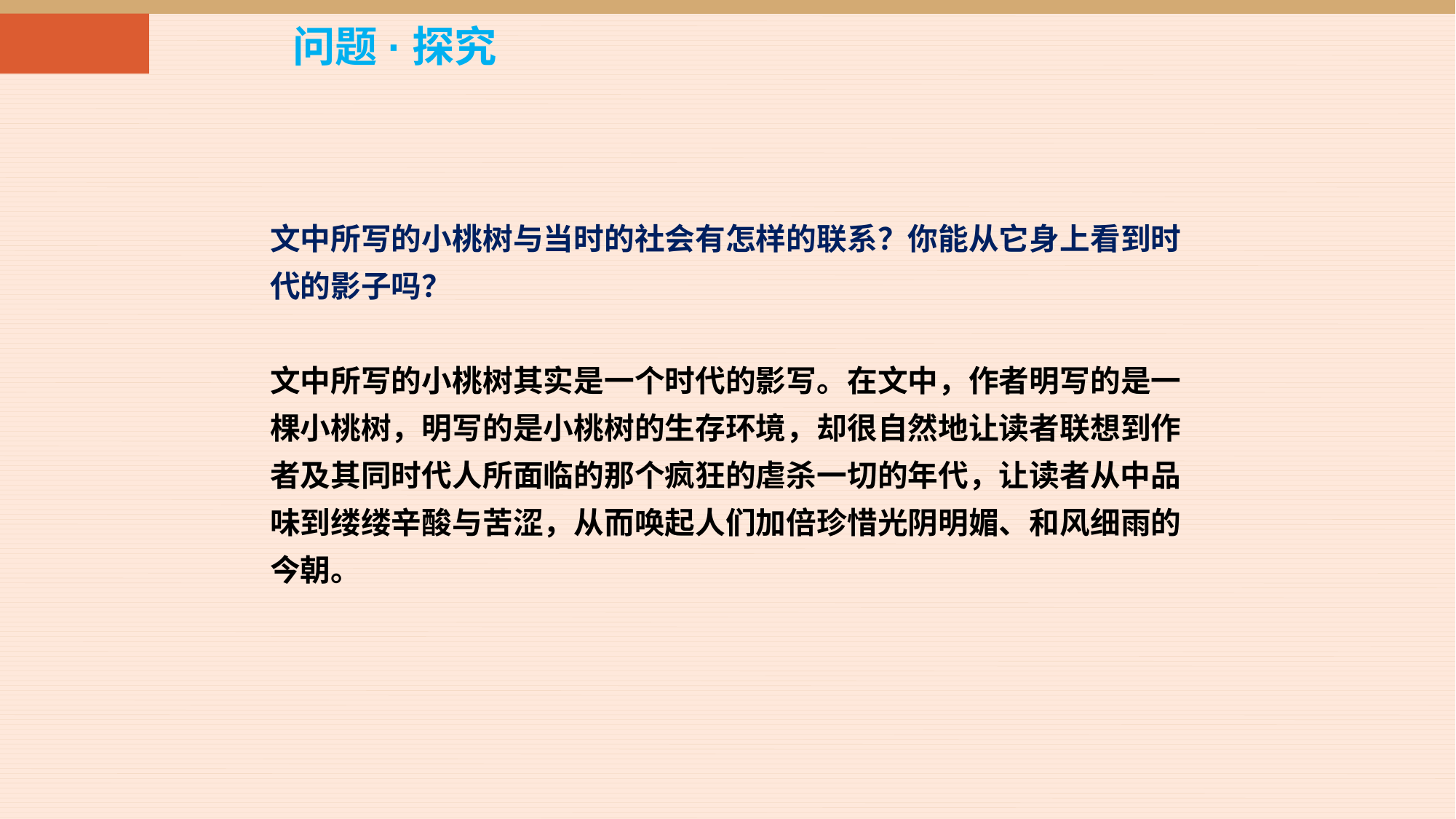

问题·探究
文中所写的小桃树与当时的社会有怎样的联系？你能从它身上看到时代的影子吗？

文中所写的小桃树其实是一个时代的影写。在文中，作者明写的是一棵小桃树，明写的是小桃树的生存环境，却很自然地让读者联想到作者及其同时代人所面临的那个疯狂的虐杀一切的年代，让读者从中品味到缕缕辛酸与苦涩，从而唤起人们加倍珍惜光阴明媚、和风细雨的今朝。